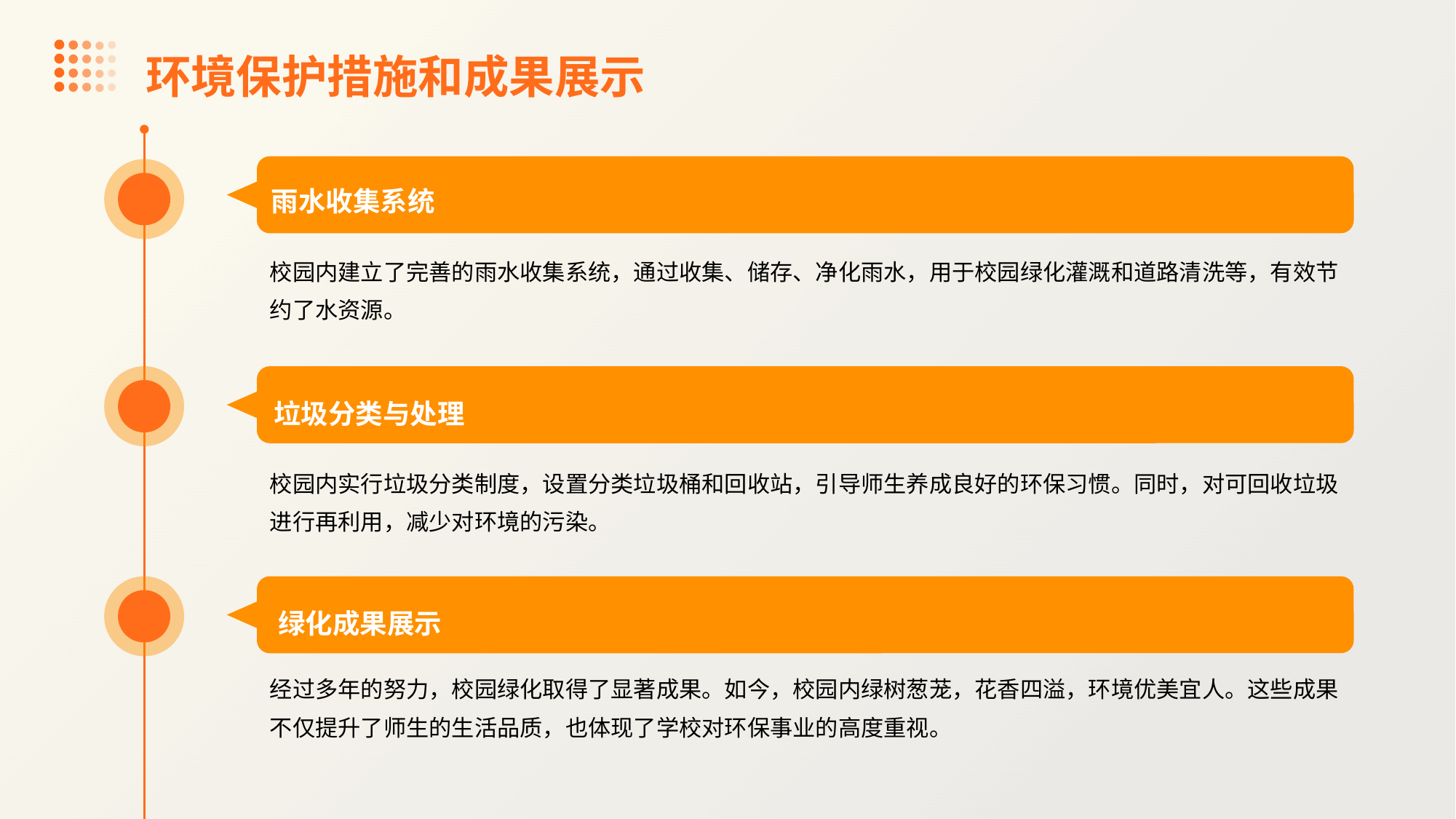

环境保护措施和成果展示

雨水收集系统

校园内建立了完善的雨水收集系统，通过收集、储存、净化雨水，用于校园绿化灌溉和道路清洗等，有效节约了水资源。

垃圾分类与处理

校园内实行垃圾分类制度，设置分类垃圾桶和回收站，引导师生养成良好的环保习惯。同时，对可回收垃圾进行再利用，减少对环境的污染。

绿化成果展示

经过多年的努力，校园绿化取得了显著成果。如今，校园内绿树葱茏，花香四溢，环境优美宜人。这些成果不仅提升了师生的生活品质，也体现了学校对环保事业的高度重视。